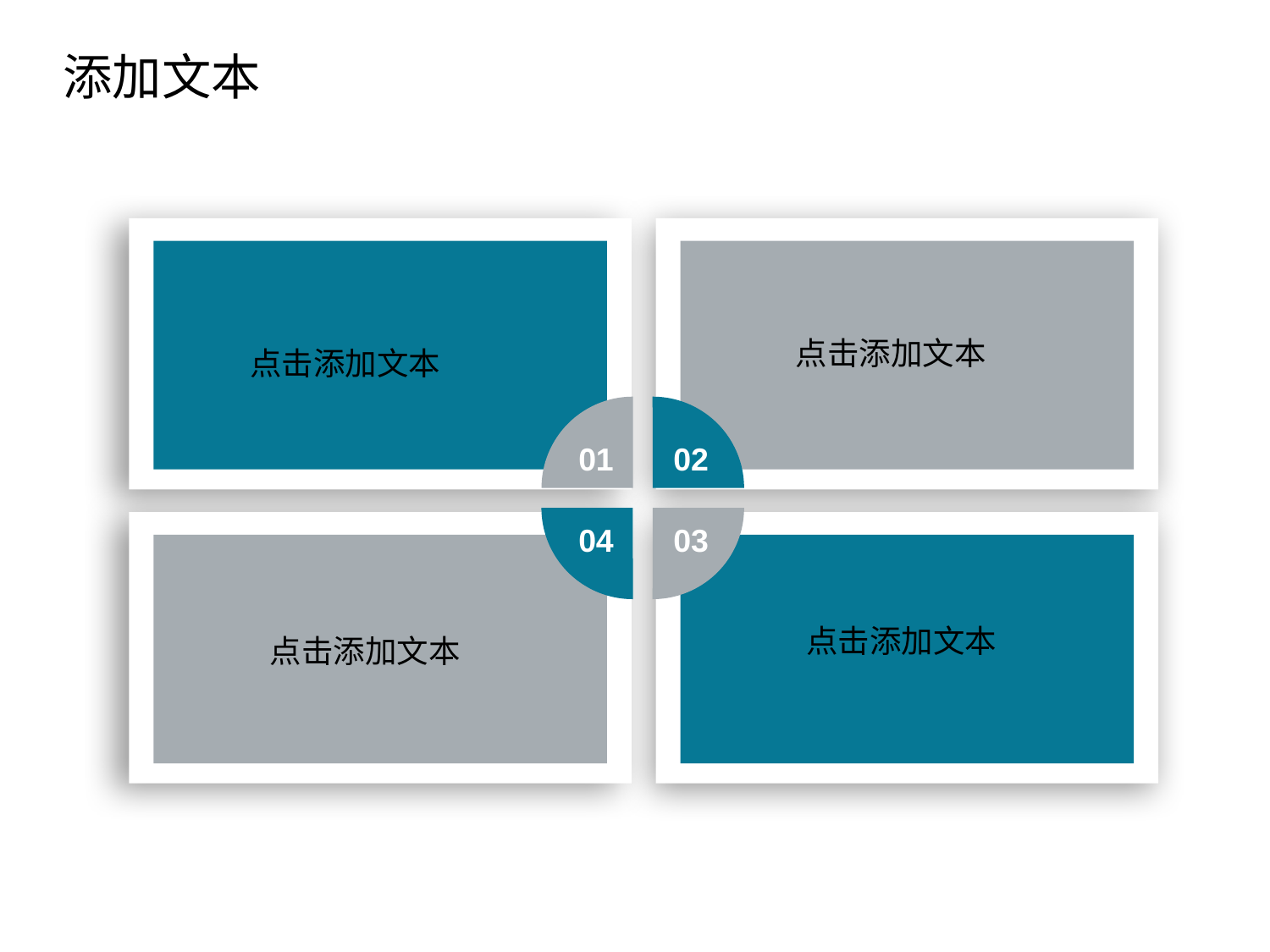

添加文本

点击添加文本
点击添加文本
点击添加文本

点击添加文本
01
02
04
03

点击添加文本
点击添加文本
点击添加文本
点击添加文本